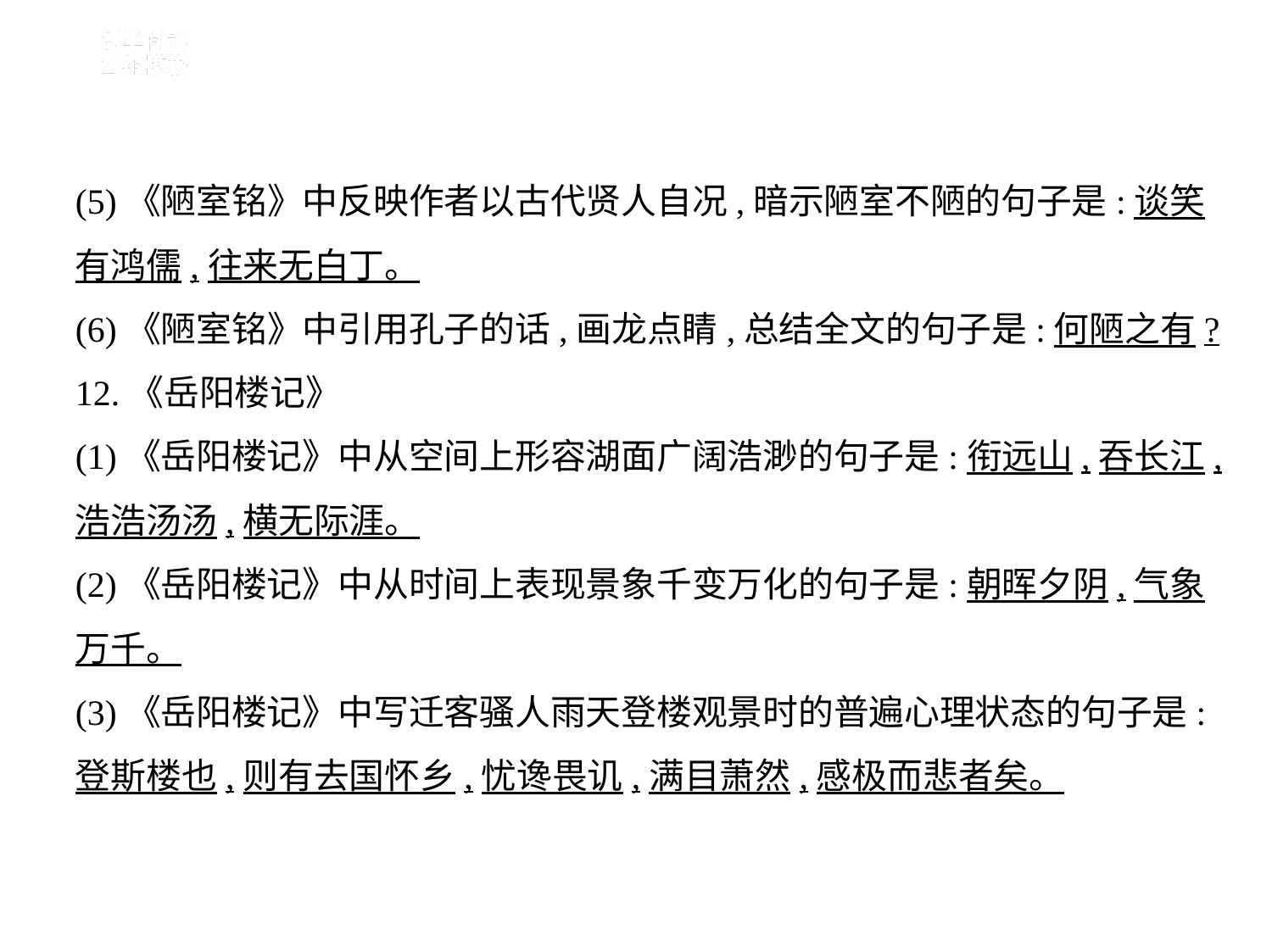

(5)《陋室铭》中反映作者以古代贤人自况,暗示陋室不陋的句子是:谈笑
有鸿儒,往来无白丁。
(6)《陋室铭》中引用孔子的话,画龙点睛,总结全文的句子是:何陋之有?
12.《岳阳楼记》
(1)《岳阳楼记》中从空间上形容湖面广阔浩渺的句子是:衔远山,吞长江,
浩浩汤汤,横无际涯。
(2)《岳阳楼记》中从时间上表现景象千变万化的句子是:朝晖夕阴,气象
万千。
(3)《岳阳楼记》中写迁客骚人雨天登楼观景时的普遍心理状态的句子是:
登斯楼也,则有去国怀乡,忧谗畏讥,满目萧然,感极而悲者矣。